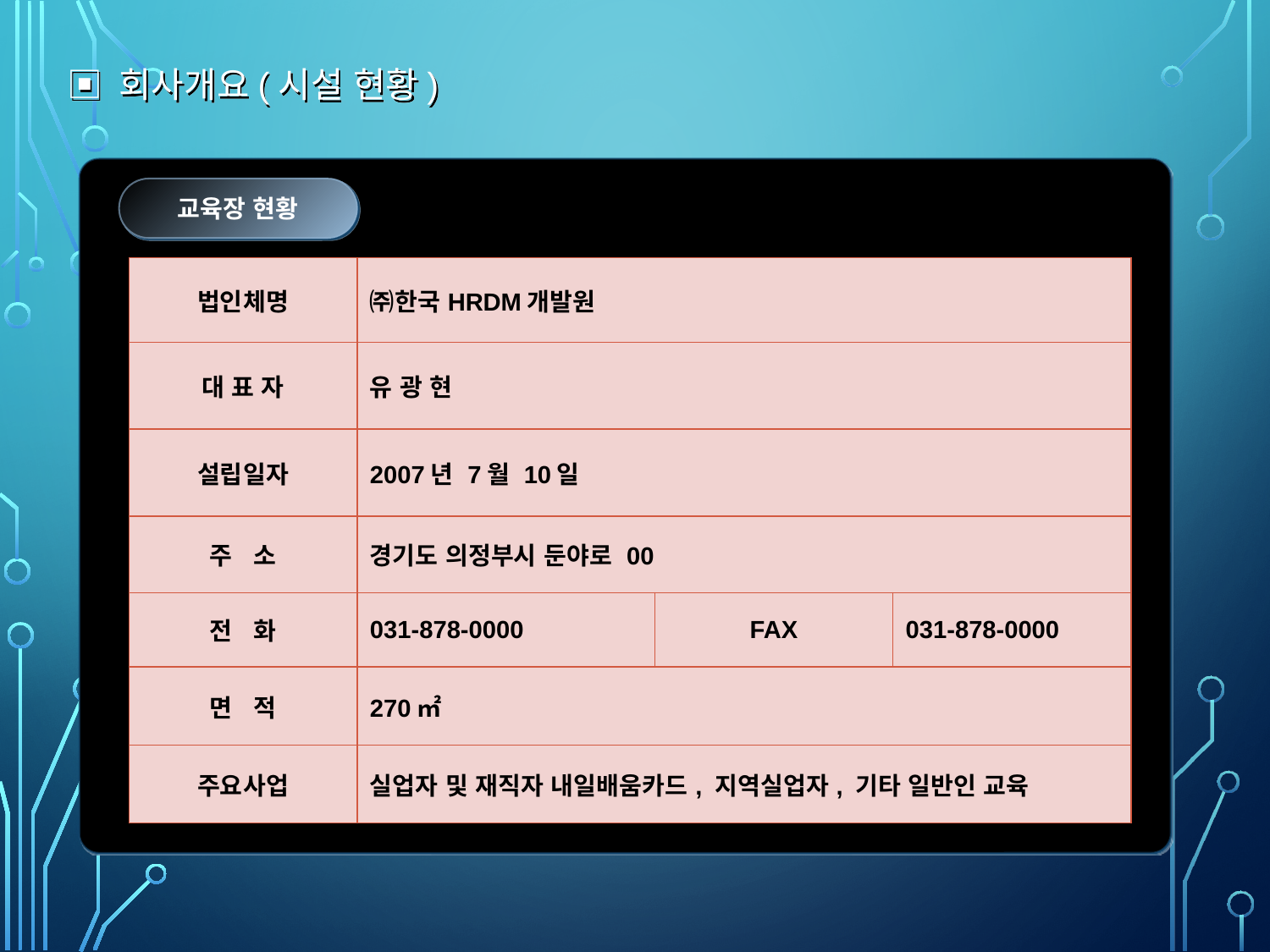

▣ 회사개요(시설 현황)

교육장 현황
| 법인체명 | ㈜한국HRDM개발원 |  |  |
| --- | --- | --- | --- |
| 대 표 자 | 유 광 현 |  |  |
| 설립일자 | 2007년 7월 10일 |  |  |
| 주 소 | 경기도 의정부시 둔야로 00 |  |  |
| 전 화 | 031-878-0000 | FAX | 031-878-0000 |
| 면 적 | 270㎡ |  |  |
| 주요사업 | 실업자 및 재직자 내일배움카드, 지역실업자, 기타 일반인 교육 |  |  |